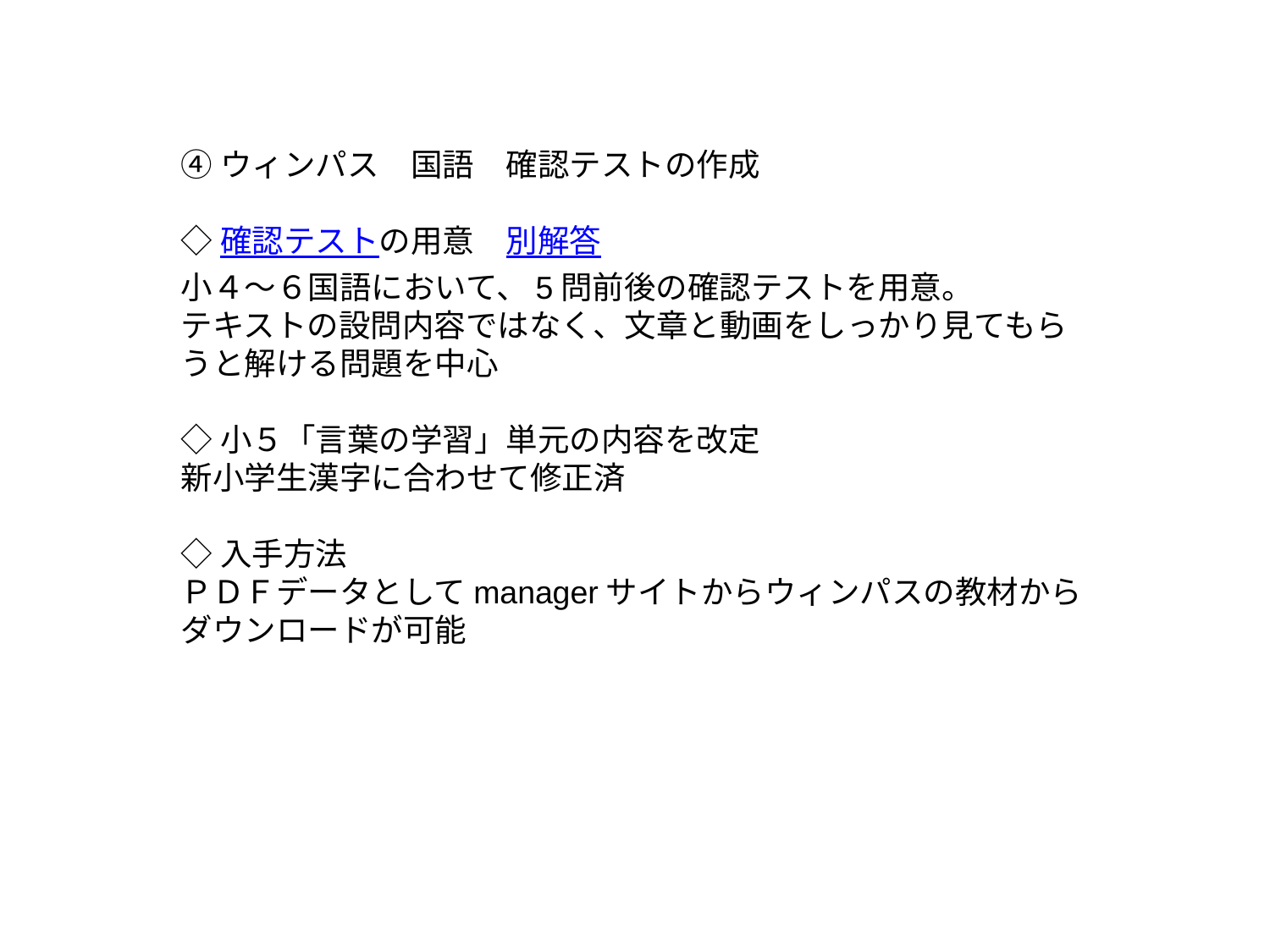

④ウィンパス　国語　確認テストの作成

◇確認テストの用意　別解答
小４～６国語において、5問前後の確認テストを用意。
テキストの設問内容ではなく、文章と動画をしっかり見てもらうと解ける問題を中心

◇小５「言葉の学習」単元の内容を改定
新小学生漢字に合わせて修正済

◇入手方法
ＰＤＦデータとしてmanagerサイトからウィンパスの教材からダウンロードが可能